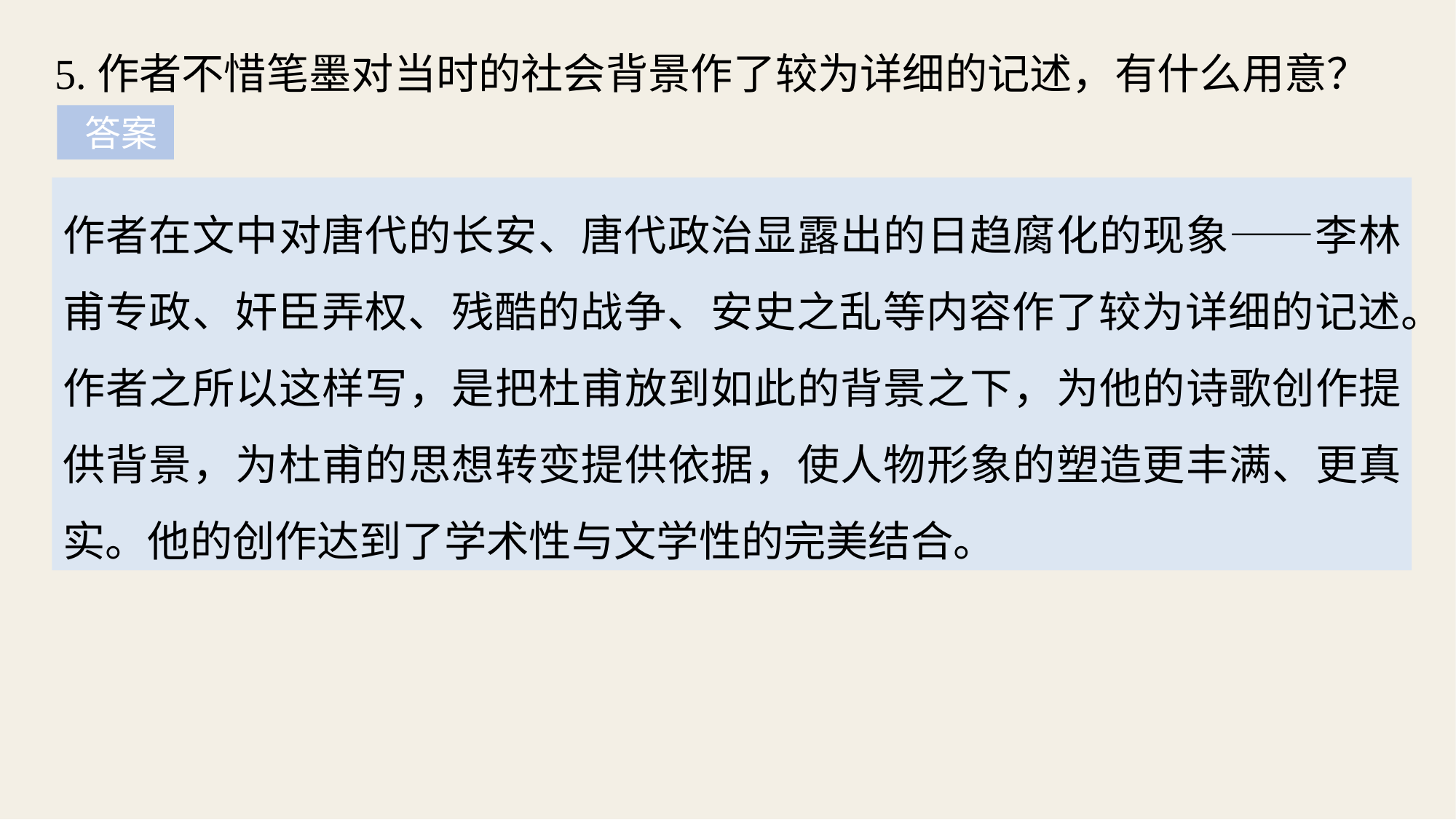

5.作者不惜笔墨对当时的社会背景作了较为详细的记述，有什么用意？
 答案
作者在文中对唐代的长安、唐代政治显露出的日趋腐化的现象——李林甫专政、奸臣弄权、残酷的战争、安史之乱等内容作了较为详细的记述。作者之所以这样写，是把杜甫放到如此的背景之下，为他的诗歌创作提供背景，为杜甫的思想转变提供依据，使人物形象的塑造更丰满、更真实。他的创作达到了学术性与文学性的完美结合。